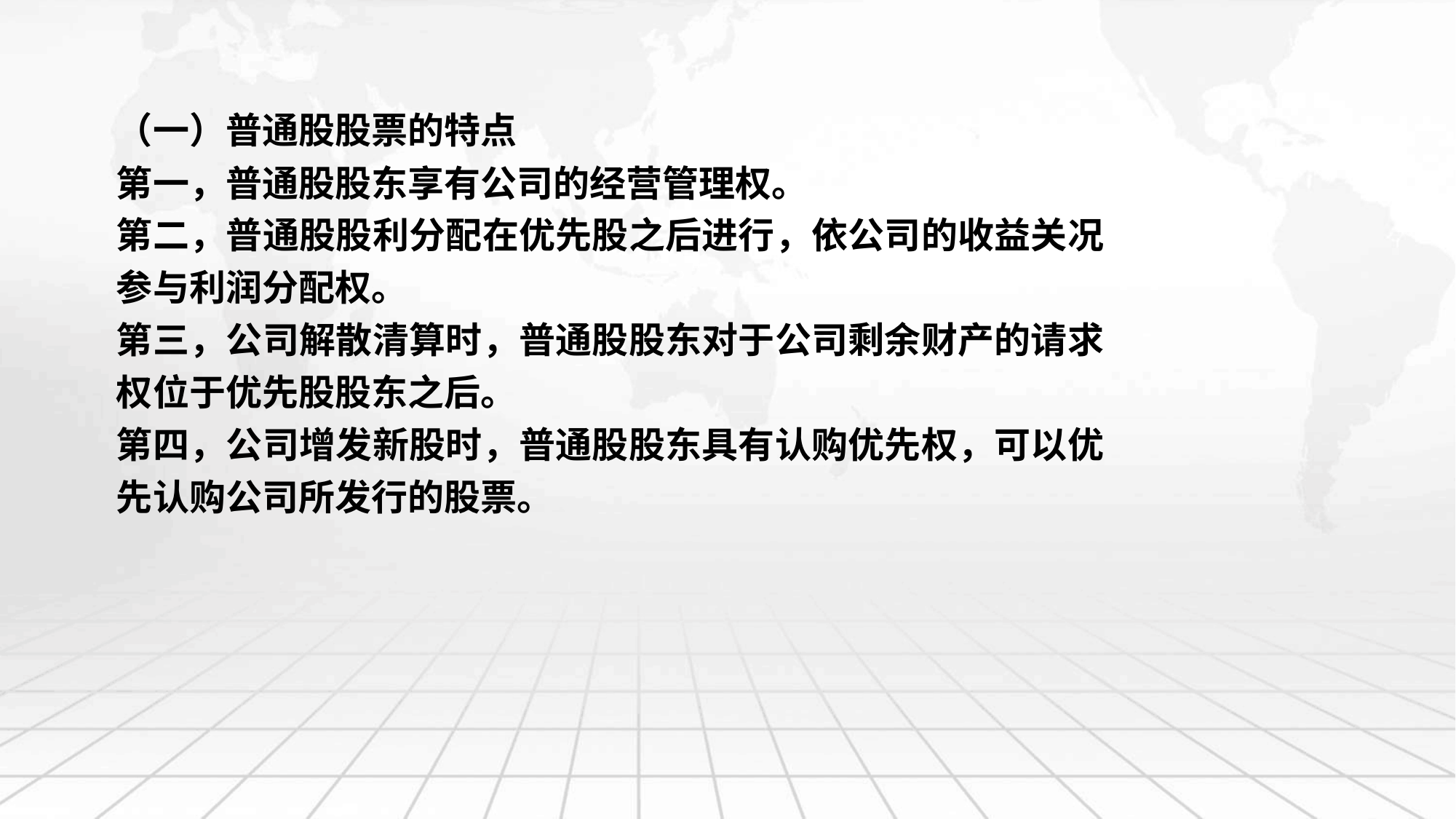

（一）普通股股票的特点
第一，普通股股东享有公司的经营管理权。
第二，普通股股利分配在优先股之后进行，依公司的收益关况参与利润分配权。
第三，公司解散清算时，普通股股东对于公司剩余财产的请求权位于优先股股东之后。
第四，公司增发新股时，普通股股东具有认购优先权，可以优先认购公司所发行的股票。